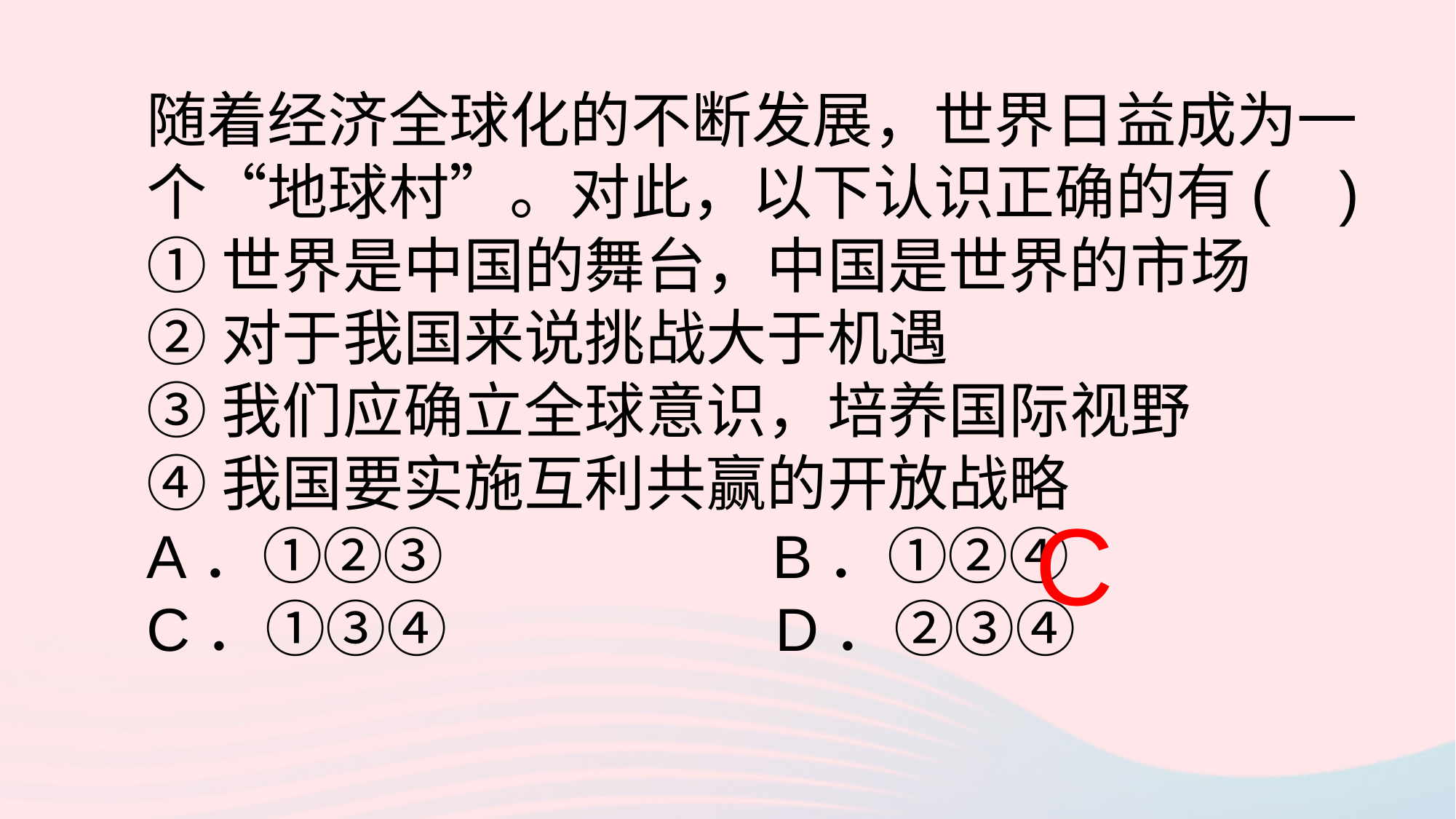

随着经济全球化的不断发展，世界日益成为一个“地球村”。对此，以下认识正确的有(    )
①世界是中国的舞台，中国是世界的市场
②对于我国来说挑战大于机遇
③我们应确立全球意识，培养国际视野
④我国要实施互利共赢的开放战略
A．①②③                       B．①②④
C．①③④                       D．②③④
C